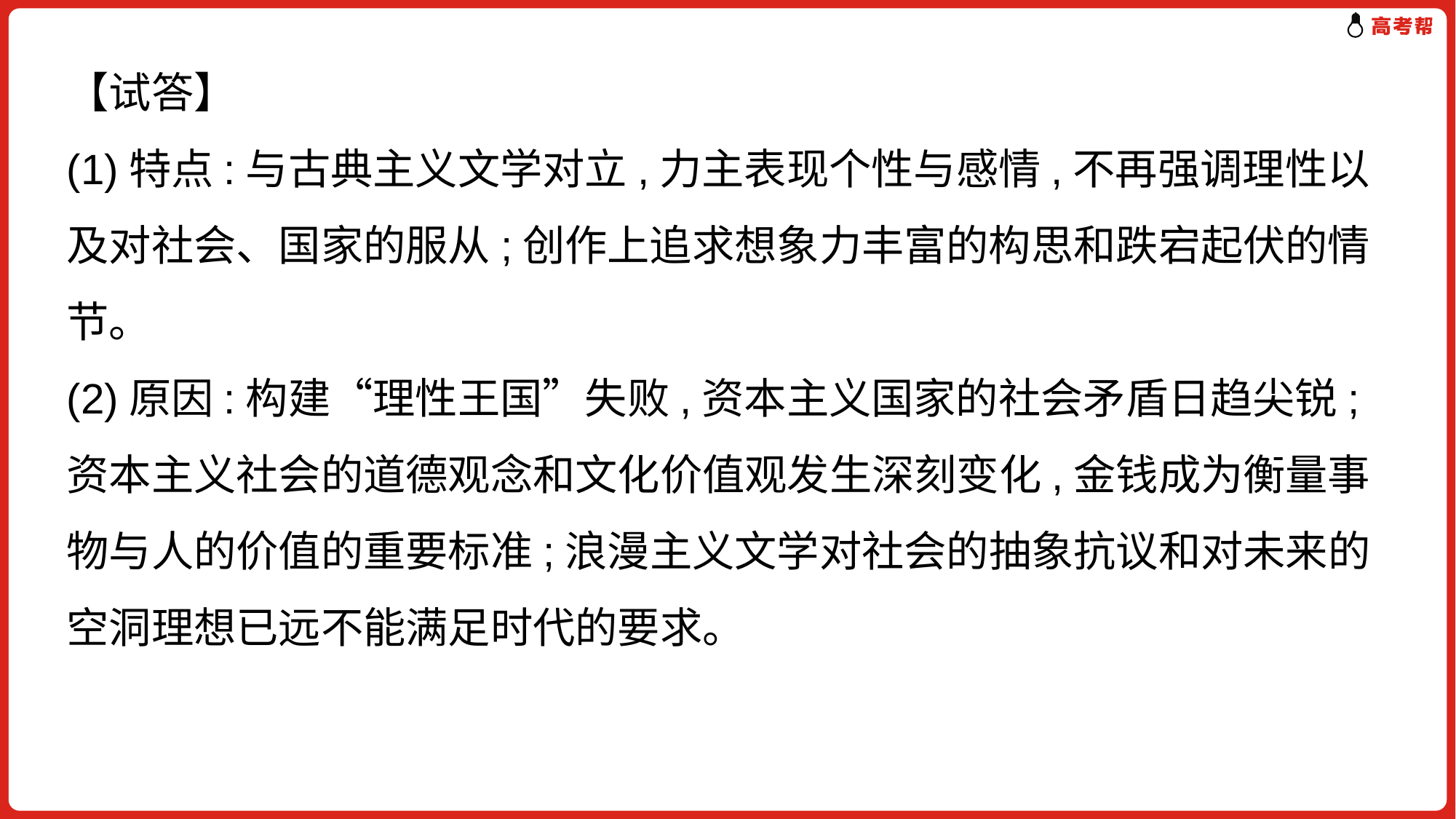

【试答】
(1)特点:与古典主义文学对立,力主表现个性与感情,不再强调理性以及对社会、国家的服从;创作上追求想象力丰富的构思和跌宕起伏的情节。
(2)原因:构建“理性王国”失败,资本主义国家的社会矛盾日趋尖锐;资本主义社会的道德观念和文化价值观发生深刻变化,金钱成为衡量事物与人的价值的重要标准;浪漫主义文学对社会的抽象抗议和对未来的空洞理想已远不能满足时代的要求。